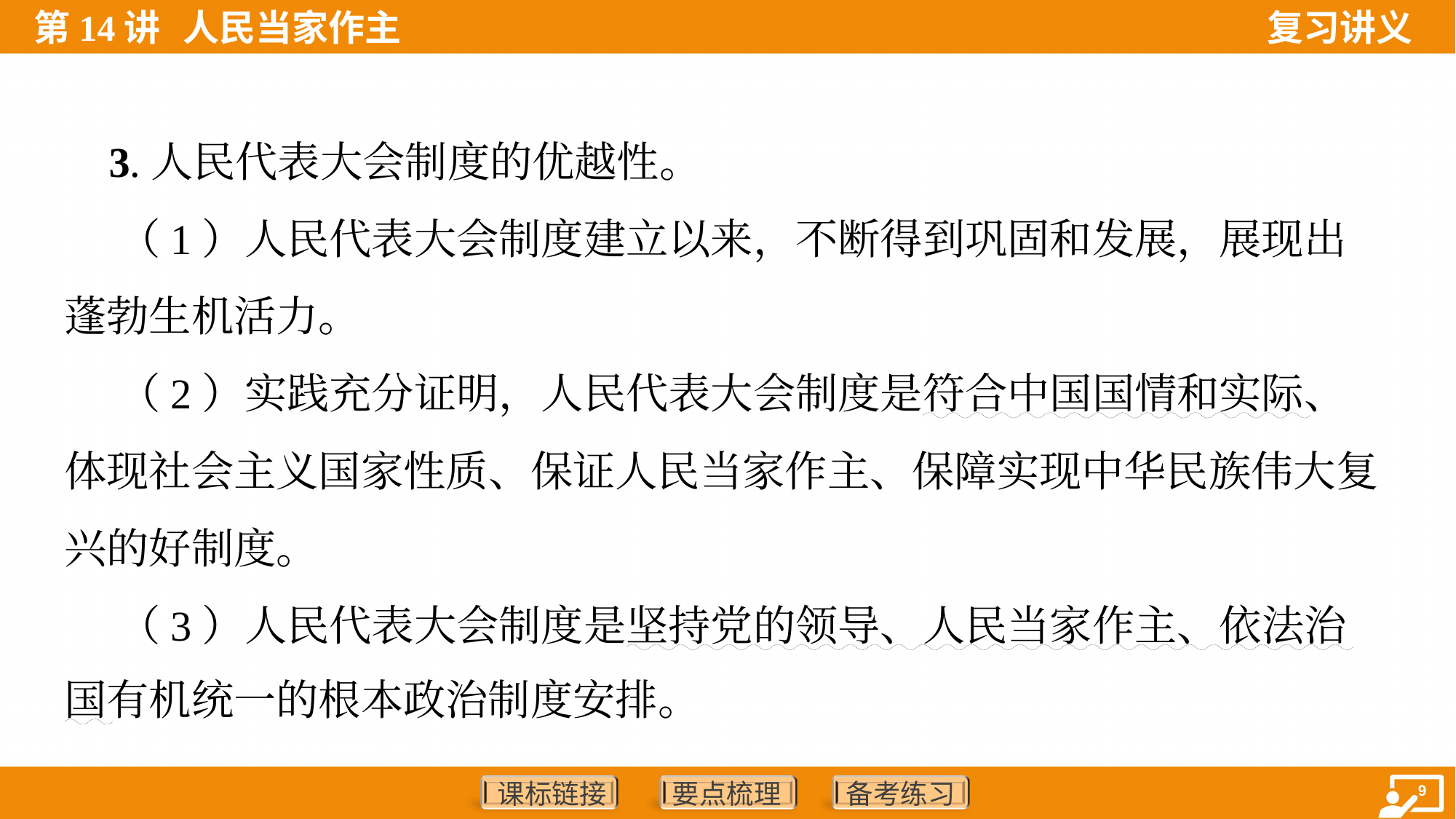

3.人民代表大会制度的优越性。
    （1）人民代表大会制度建立以来，不断得到巩固和发展，展现出
蓬勃生机活力。
    （2）实践充分证明，人民代表大会制度是符合中国国情和实际、
体现社会主义国家性质、保证人民当家作主、保障实现中华民族伟大复
兴的好制度。
    （3）人民代表大会制度是坚持党的领导、人民当家作主、依法治
国有机统一的根本政治制度安排。